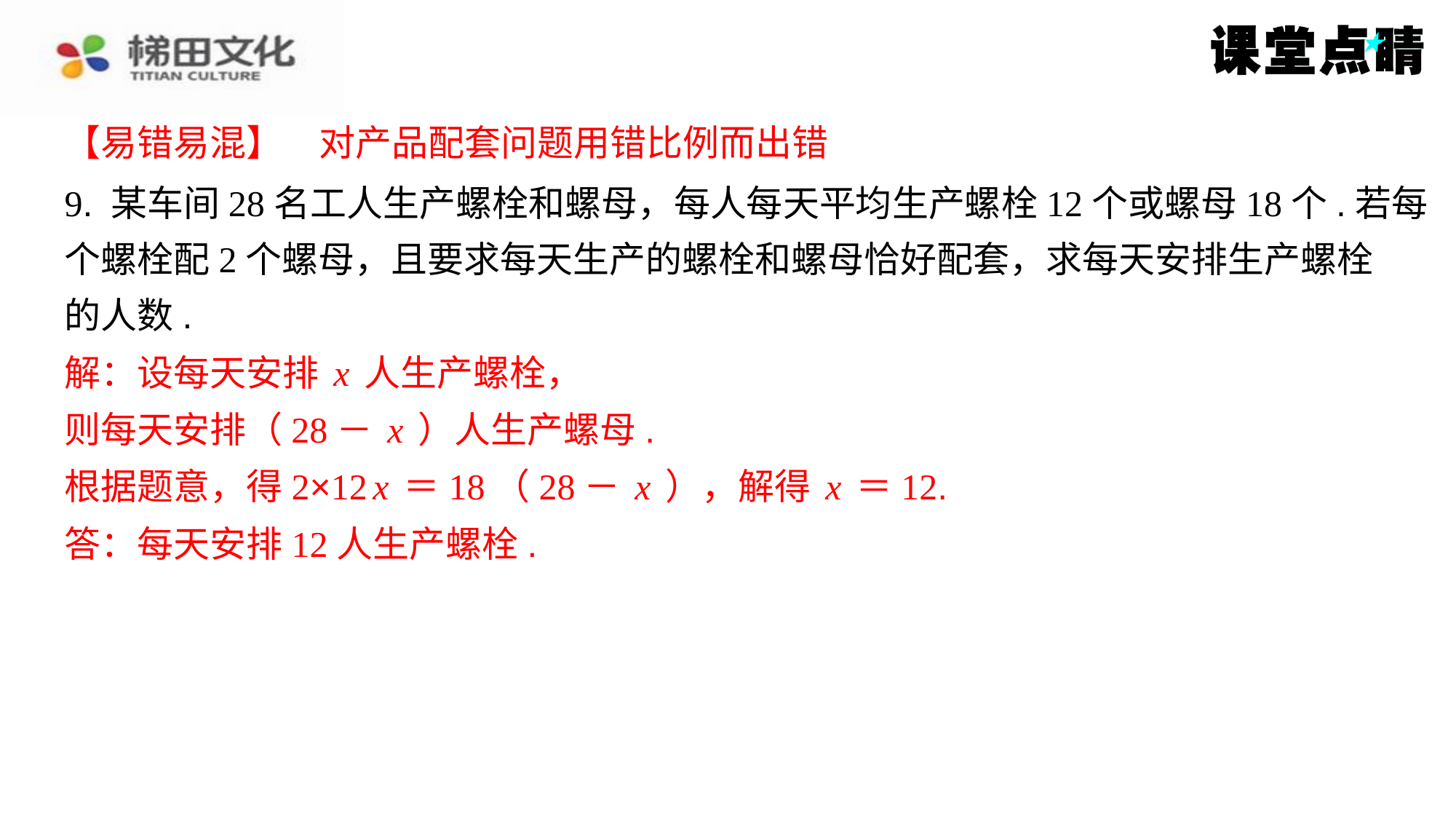

【易错易混】　对产品配套问题用错比例而出错
【易错易混】　对产品配套问题用错比例而出错
9. 某车间28名工人生产螺栓和螺母，每人每天平均生产螺栓12个或螺母18个.若每
个螺栓配2个螺母，且要求每天生产的螺栓和螺母恰好配套，求每天安排生产螺栓
的人数.
解：设每天安排x人生产螺栓，
则每天安排（28－x）人生产螺母.
根据题意，得2×12x＝18（28－x），解得x＝12.
答：每天安排12人生产螺栓.
解：设每天安排x人生产螺栓，
则每天安排（28－x）人生产螺母.
根据题意，得2×12x＝18（28－x），解得x＝12.
答：每天安排12人生产螺栓.